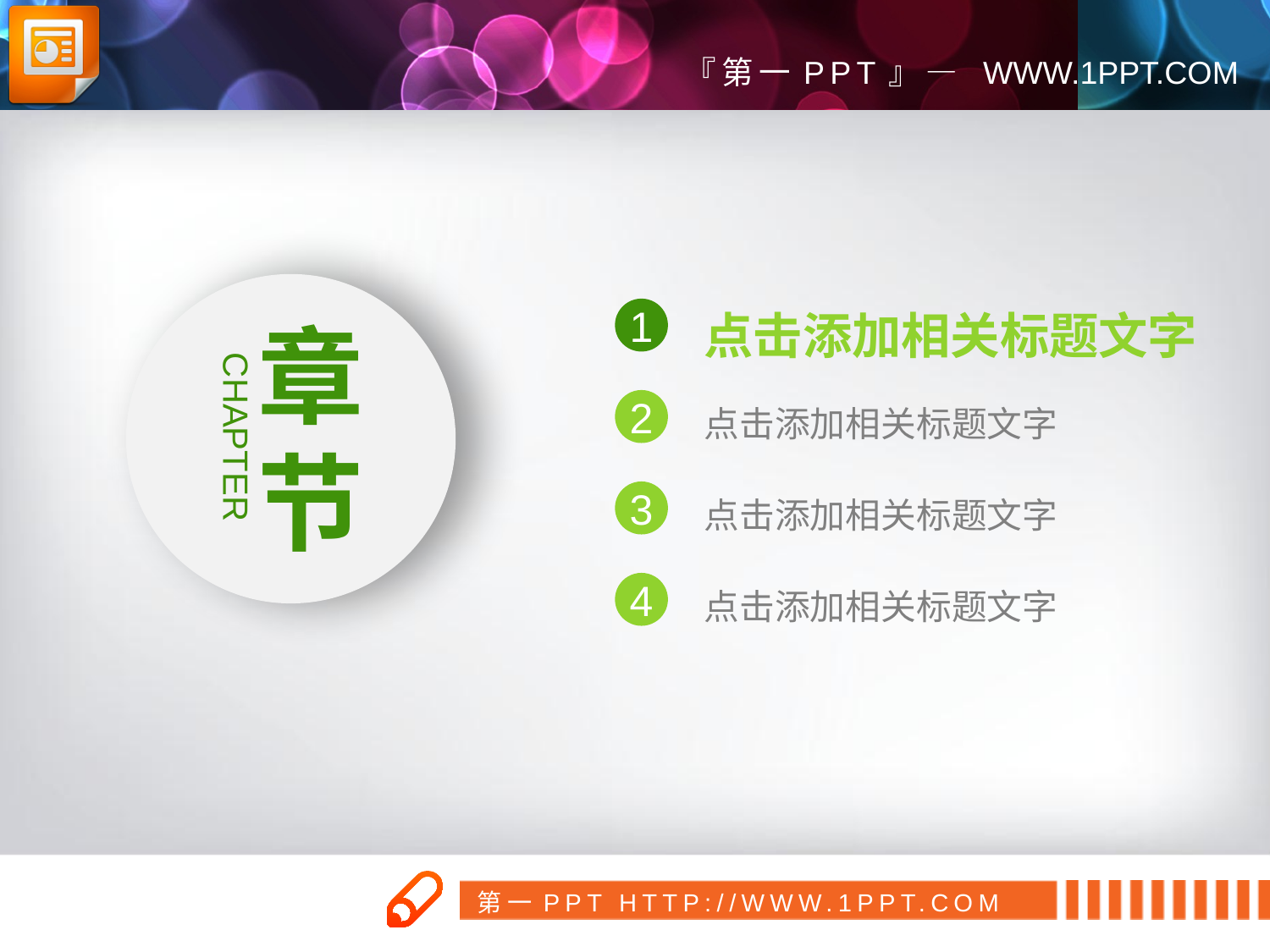

点击添加相关标题文字
1
章节
2
点击添加相关标题文字
CHAPTER
3
点击添加相关标题文字
4
点击添加相关标题文字